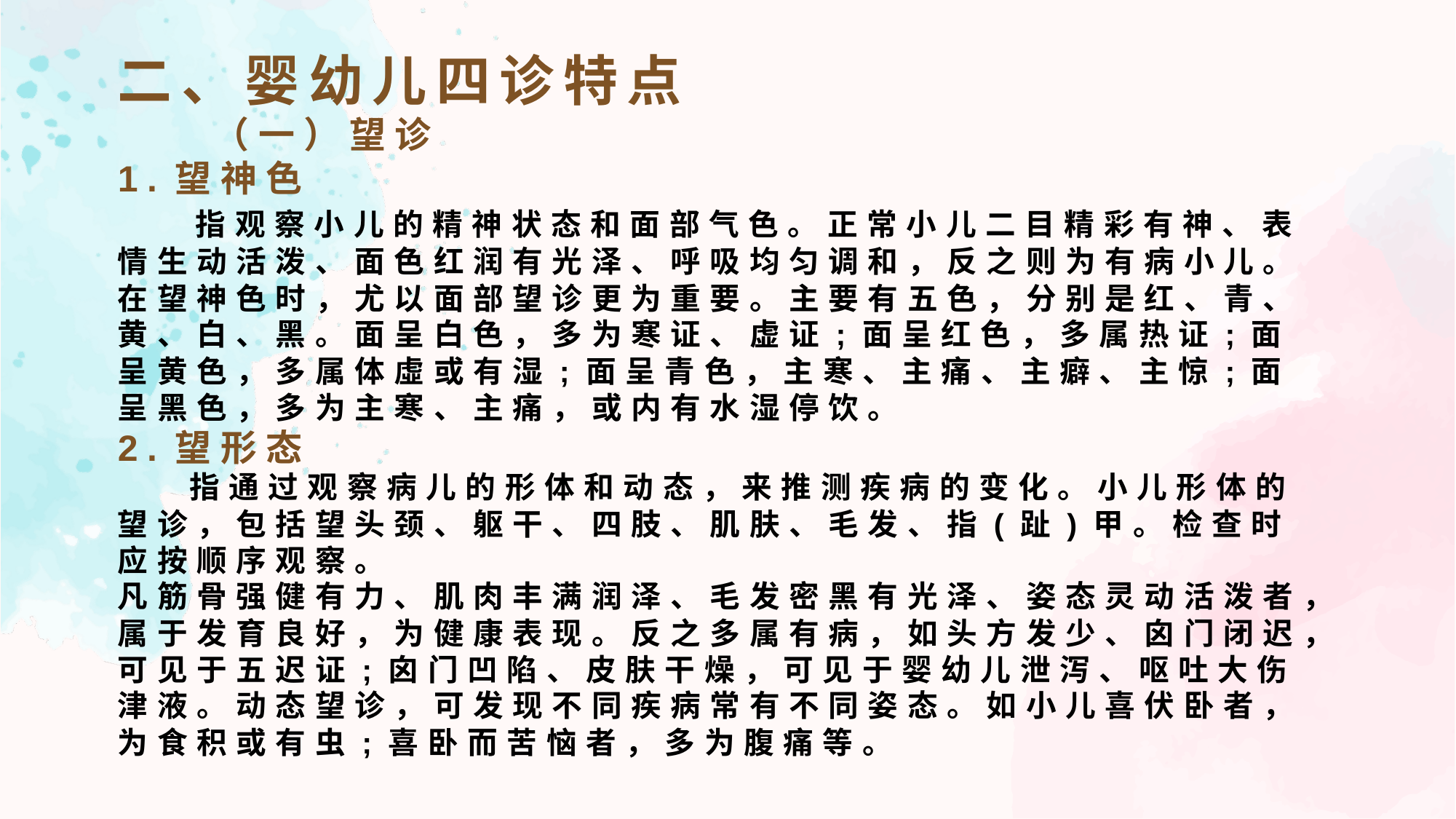

二、婴幼儿四诊特点
     （一）望诊
1.望神色
    指观察小儿的精神状态和面部气色。正常小儿二目精彩有神、表情生动活泼、面色红润有光泽、呼吸均匀调和，反之则为有病小儿。在望神色时，尤以面部望诊更为重要。主要有五色，分别是红、青、黄、白、黑。面呈白色，多为寒证、虚证;面呈红色，多属热证;面呈黄色，多属体虛或有湿;面呈青色，主寒、主痛、主癖、主惊;面呈黑色，多为主寒、主痛，或内有水湿停饮。
2.望形态
    指通过观察病儿的形体和动态，来推测疾病的变化。小儿形体的望诊，包括望头颈、躯干、四肢、肌肤、毛发、指(趾)甲。检查时应按顺序观察。
凡筋骨强健有力、肌肉丰满润泽、毛发密黑有光泽、姿态灵动活泼者，属于发育良好，为健康表现。反之多属有病，如头方发少、囟门闭迟，可见于五迟证;囟门凹陷、皮肤干燥，可见于婴幼儿泄泻、呕吐大伤津液。动态望诊，可发现不同疾病常有不同姿态。如小儿喜伏卧者，为食积或有虫;喜卧而苦恼者，多为腹痛等。